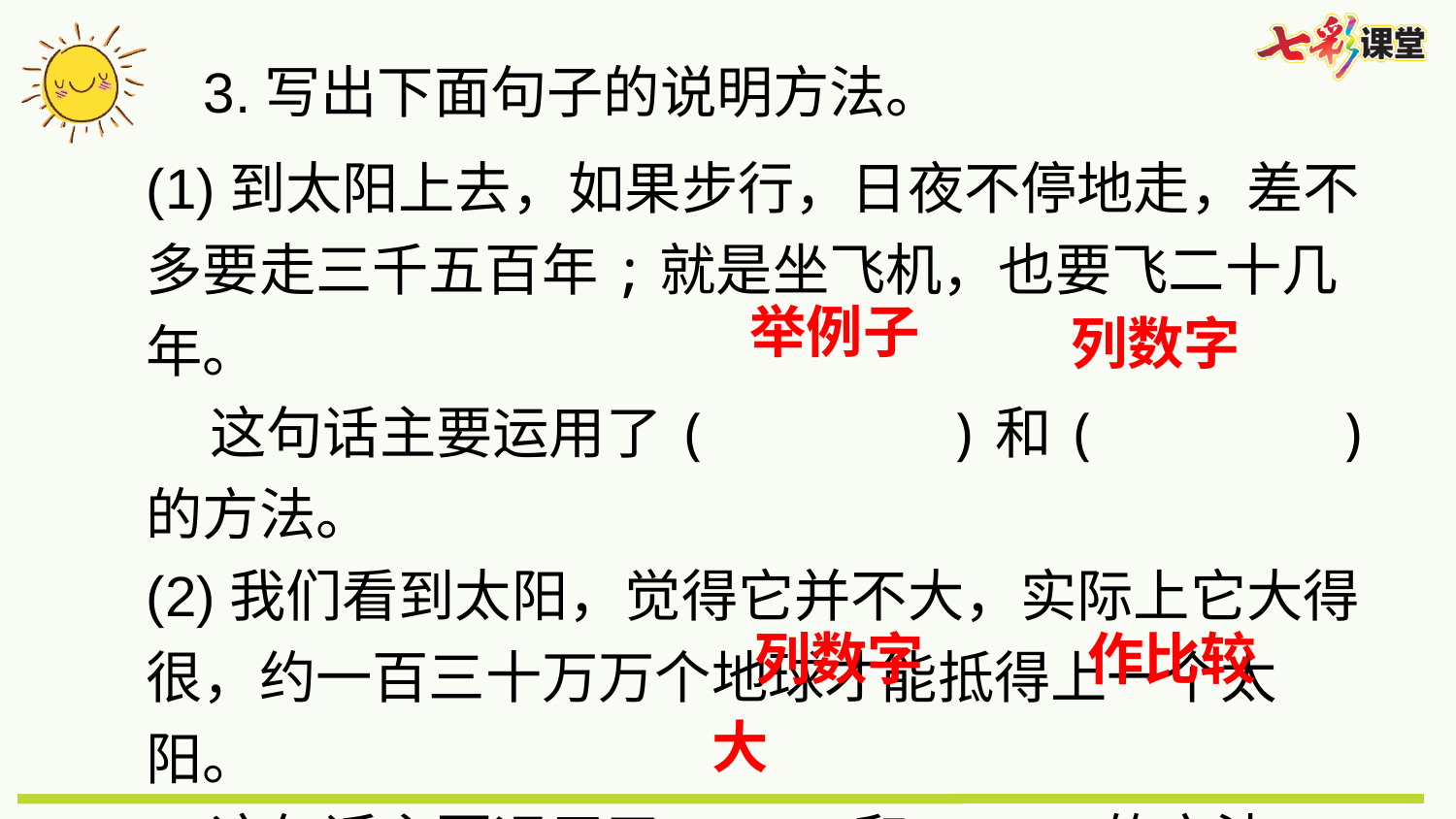

3.写出下面句子的说明方法。
(1)到太阳上去，如果步行，日夜不停地走，差不多要走三千五百年;就是坐飞机，也要飞二十几年。
    这句话主要运用了(       )和(       )的方法。
(2)我们看到太阳，觉得它并不大，实际上它大得很，约一百三十万万个地球才能抵得上一个太阳。
    这句话主要运用了(        )和(        )的方法，体现了太阳(    )的特点。
举例子
列数字
列数字
作比较
大